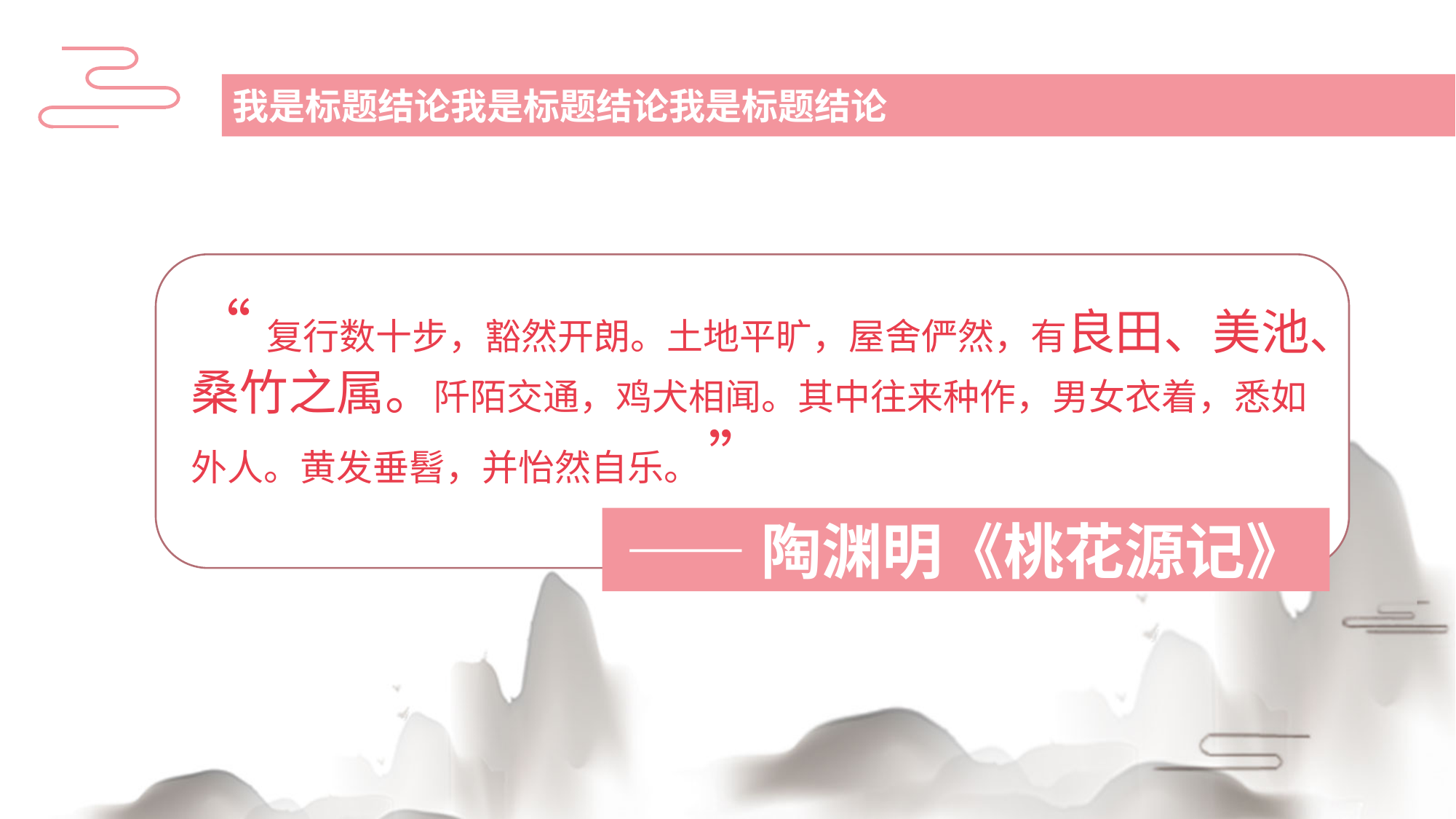

我是标题结论我是标题结论我是标题结论

“复行数十步，豁然开朗。土地平旷，屋舍俨然，有良田、美池、桑竹之属。阡陌交通，鸡犬相闻。其中往来种作，男女衣着，悉如外人。黄发垂髫，并怡然自乐。 ”
——陶渊明《桃花源记》